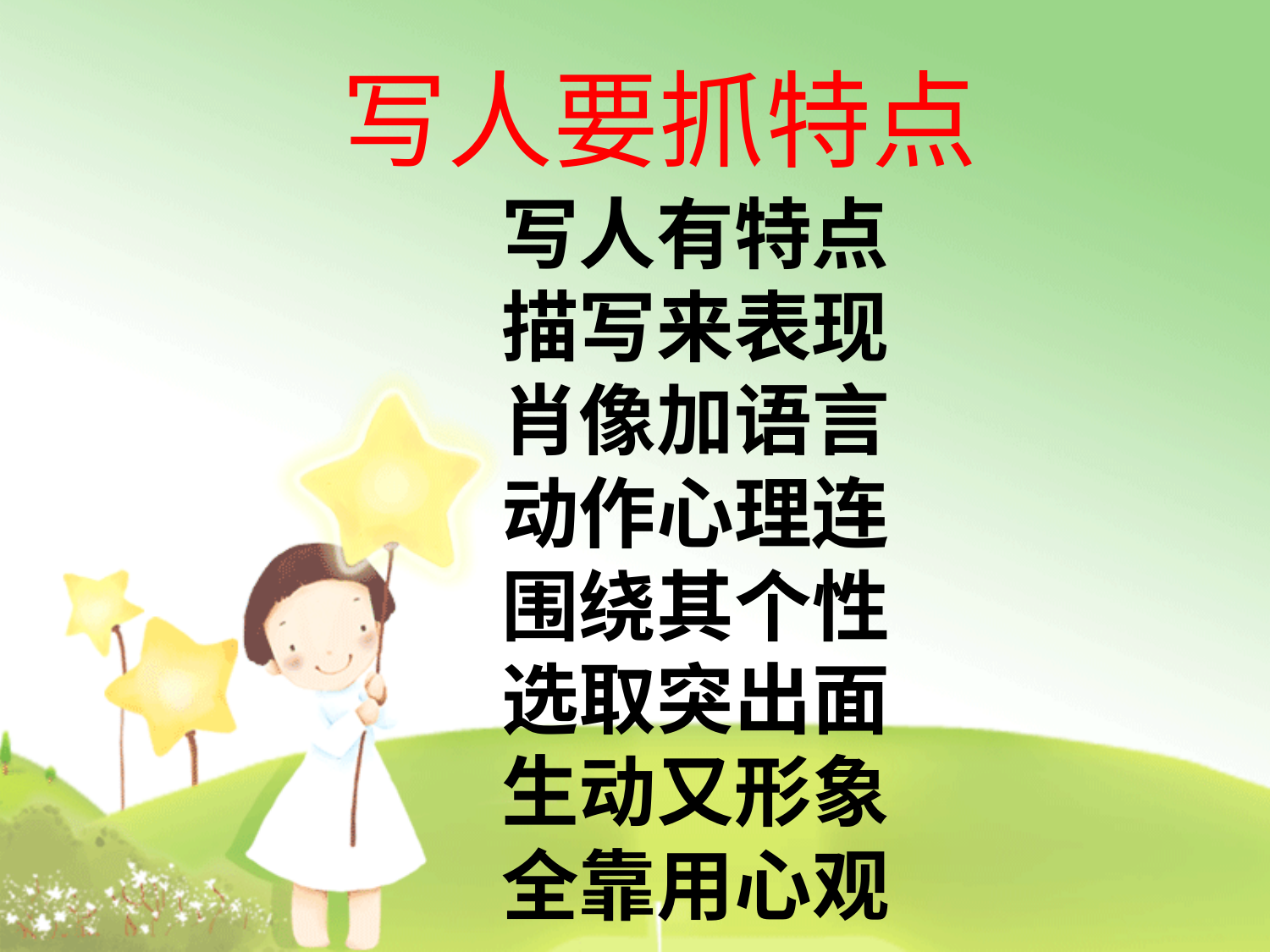

# 写人要抓特点
写人有特点
描写来表现
肖像加语言
动作心理连
围绕其个性
选取突出面
生动又形象
全靠用心观